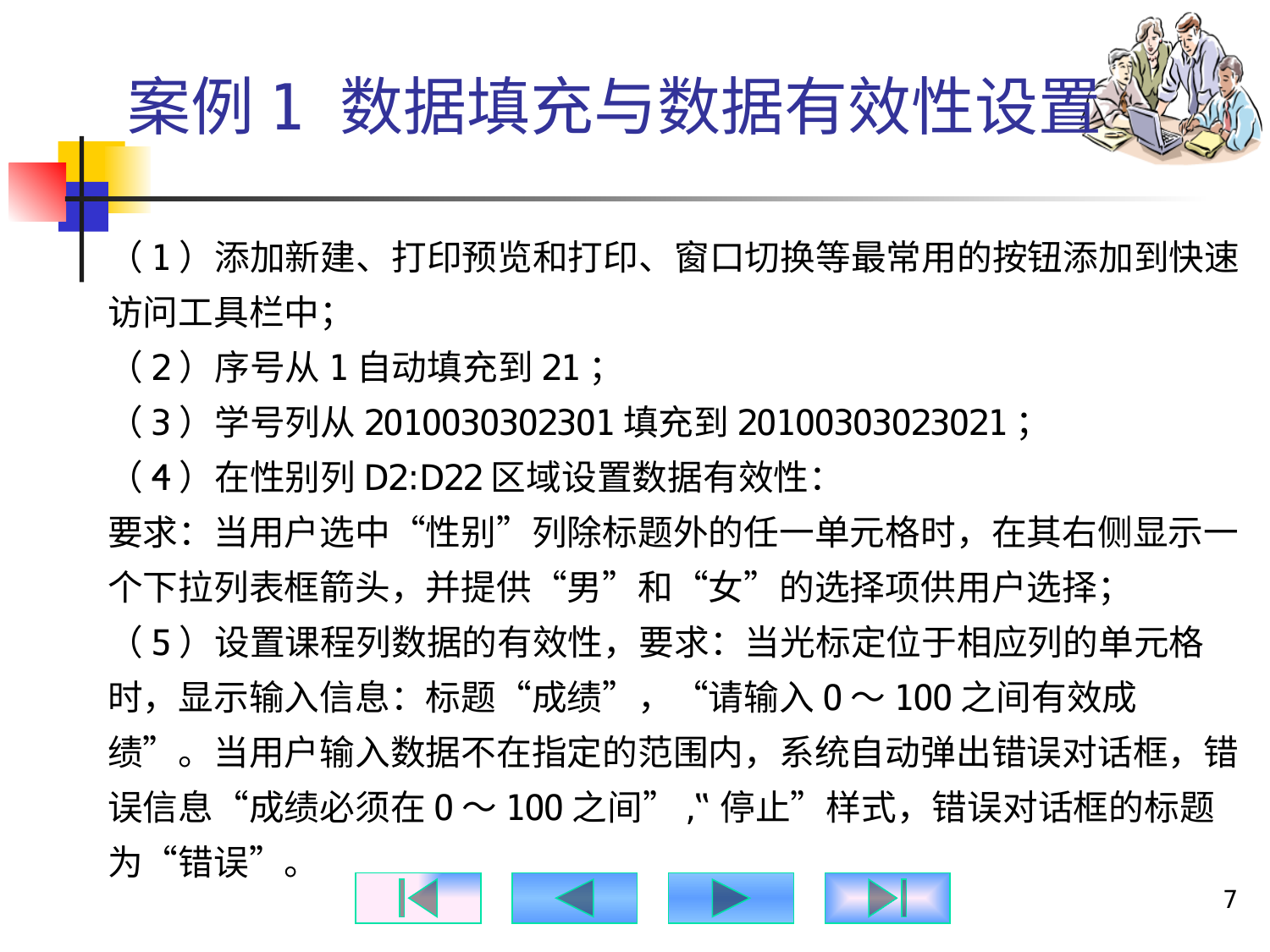

# 案例1 数据填充与数据有效性设置
（1）添加新建、打印预览和打印、窗口切换等最常用的按钮添加到快速访问工具栏中；
（2）序号从1自动填充到21；
（3）学号列从2010030302301填充到20100303023021；
（4）在性别列D2:D22区域设置数据有效性：
要求：当用户选中“性别”列除标题外的任一单元格时，在其右侧显示一个下拉列表框箭头，并提供“男”和“女”的选择项供用户选择；
（5）设置课程列数据的有效性，要求：当光标定位于相应列的单元格时，显示输入信息：标题“成绩”，“请输入0～100之间有效成绩”。当用户输入数据不在指定的范围内，系统自动弹出错误对话框，错误信息“成绩必须在0～100之间”,“停止”样式，错误对话框的标题为“错误”。

7